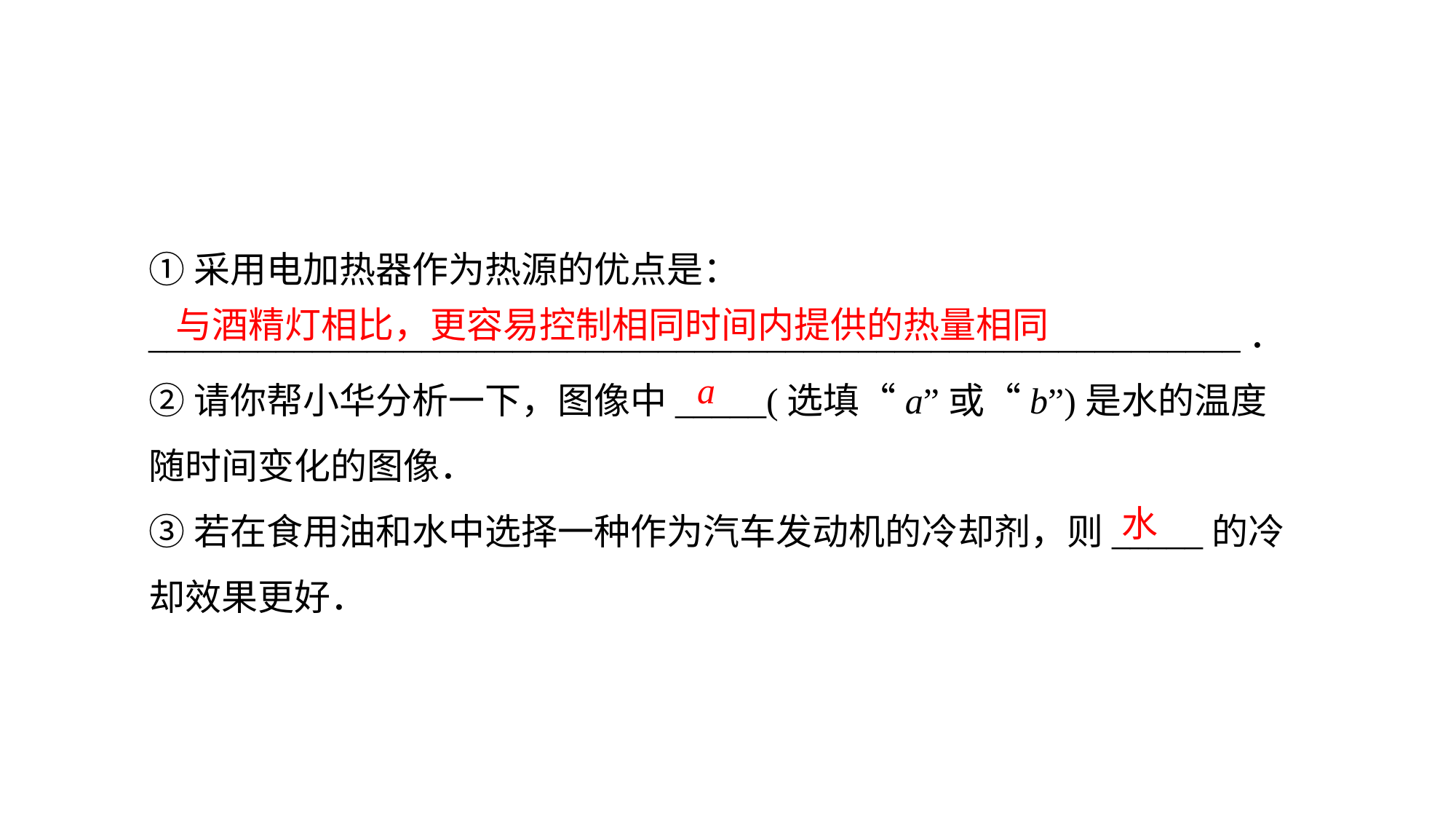

①采用电加热器作为热源的优点是：____________________________________________________________．
②请你帮小华分析一下，图像中_____(选填“a”或“b”)是水的温度随时间变化的图像．
③若在食用油和水中选择一种作为汽车发动机的冷却剂，则_____的冷却效果更好．
与酒精灯相比，更容易控制相同时间内提供的热量相同
a
水